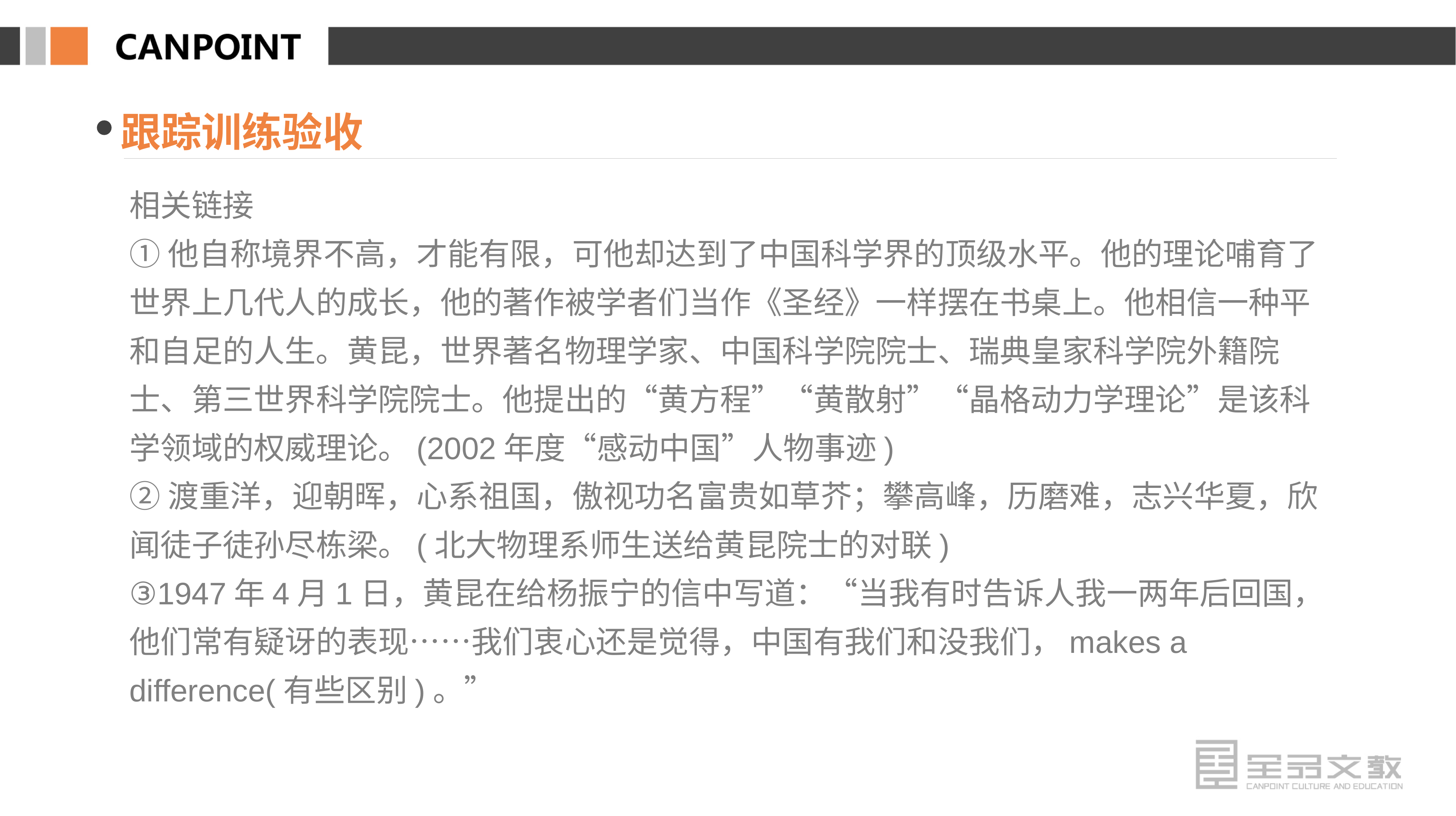

跟踪训练验收

相关链接
①他自称境界不高，才能有限，可他却达到了中国科学界的顶级水平。他的理论哺育了世界上几代人的成长，他的著作被学者们当作《圣经》一样摆在书桌上。他相信一种平和自足的人生。黄昆，世界著名物理学家、中国科学院院士、瑞典皇家科学院外籍院士、第三世界科学院院士。他提出的“黄方程”“黄散射”“晶格动力学理论”是该科学领域的权威理论。(2002年度“感动中国”人物事迹)
②渡重洋，迎朝晖，心系祖国，傲视功名富贵如草芥；攀高峰，历磨难，志兴华夏，欣闻徒子徒孙尽栋梁。(北大物理系师生送给黄昆院士的对联)
③1947年4月1日，黄昆在给杨振宁的信中写道：“当我有时告诉人我一两年后回国，他们常有疑讶的表现……我们衷心还是觉得，中国有我们和没我们，makes a difference(有些区别)。”